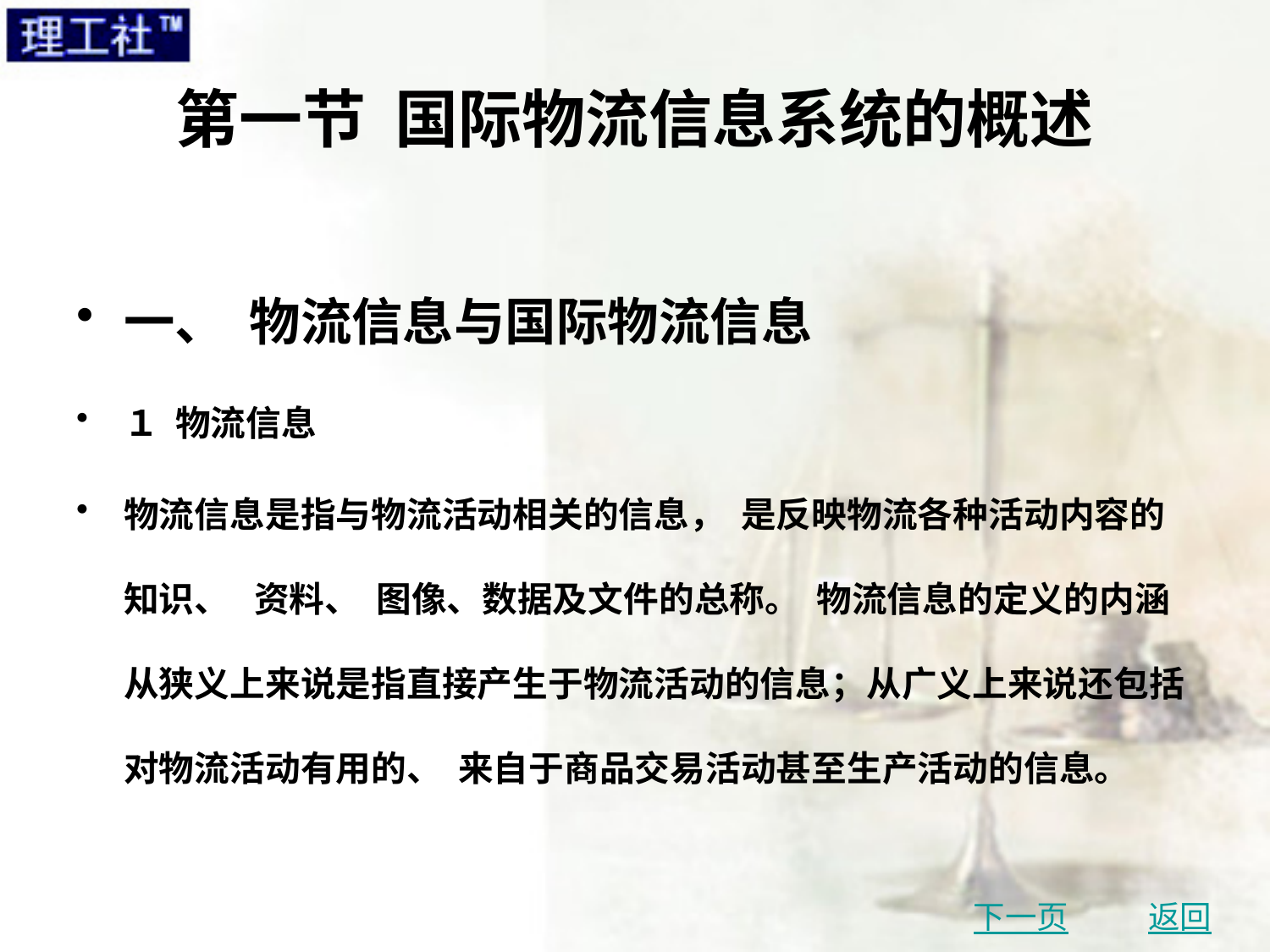

# 第一节  国际物流信息系统的概述
一、  物流信息与国际物流信息
１  物流信息
物流信息是指与物流活动相关的信息，  是反映物流各种活动内容的知识、   资料、  图像、数据及文件的总称。  物流信息的定义的内涵从狭义上来说是指直接产生于物流活动的信息；从广义上来说还包括对物流活动有用的、  来自于商品交易活动甚至生产活动的信息。

下一页
返回